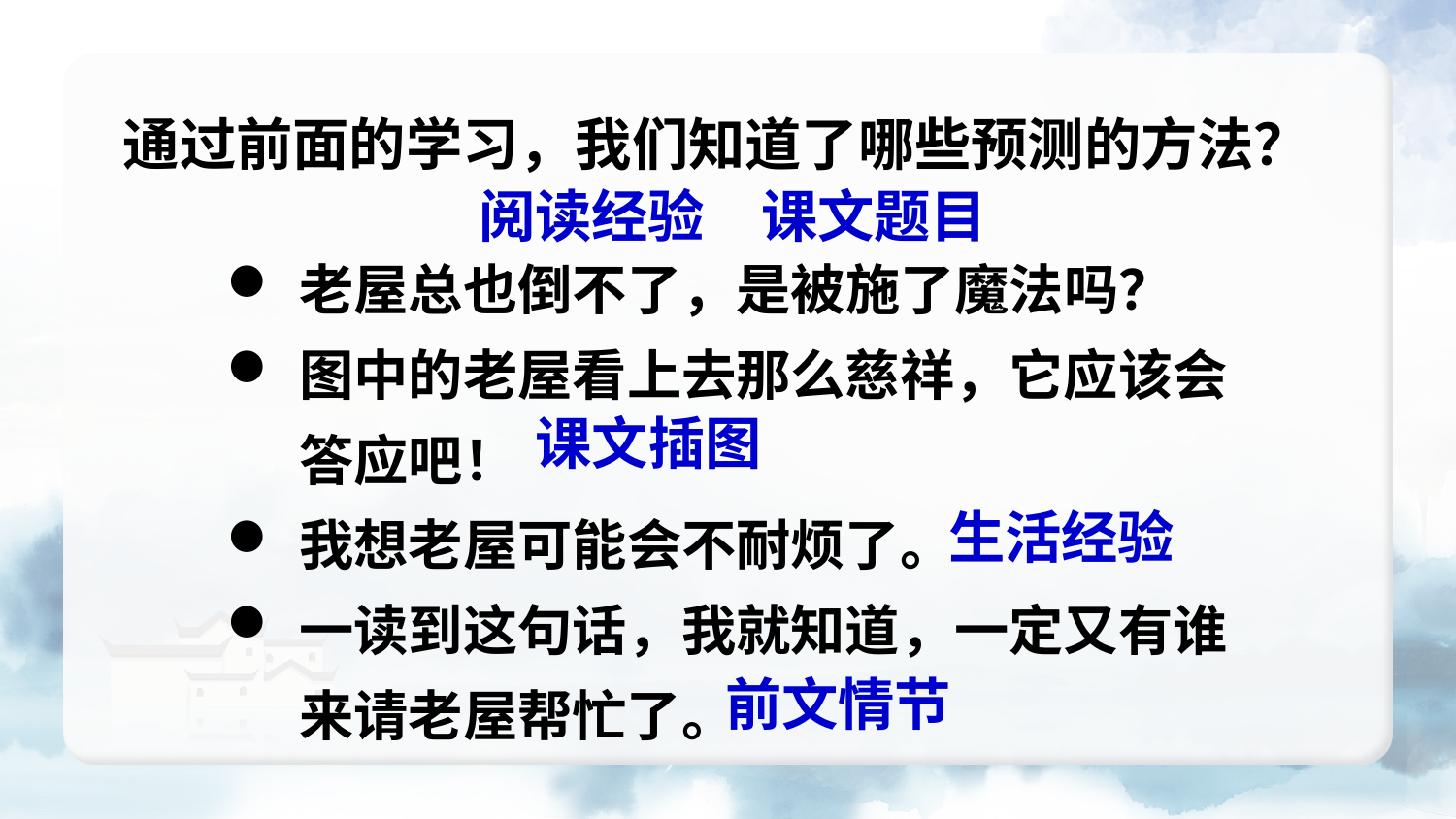

通过前面的学习，我们知道了哪些预测的方法？
阅读经验　课文题目
老屋总也倒不了，是被施了魔法吗？
图中的老屋看上去那么慈祥，它应该会答应吧！
我想老屋可能会不耐烦了。
一读到这句话，我就知道，一定又有谁来请老屋帮忙了。
课文插图
生活经验
前文情节